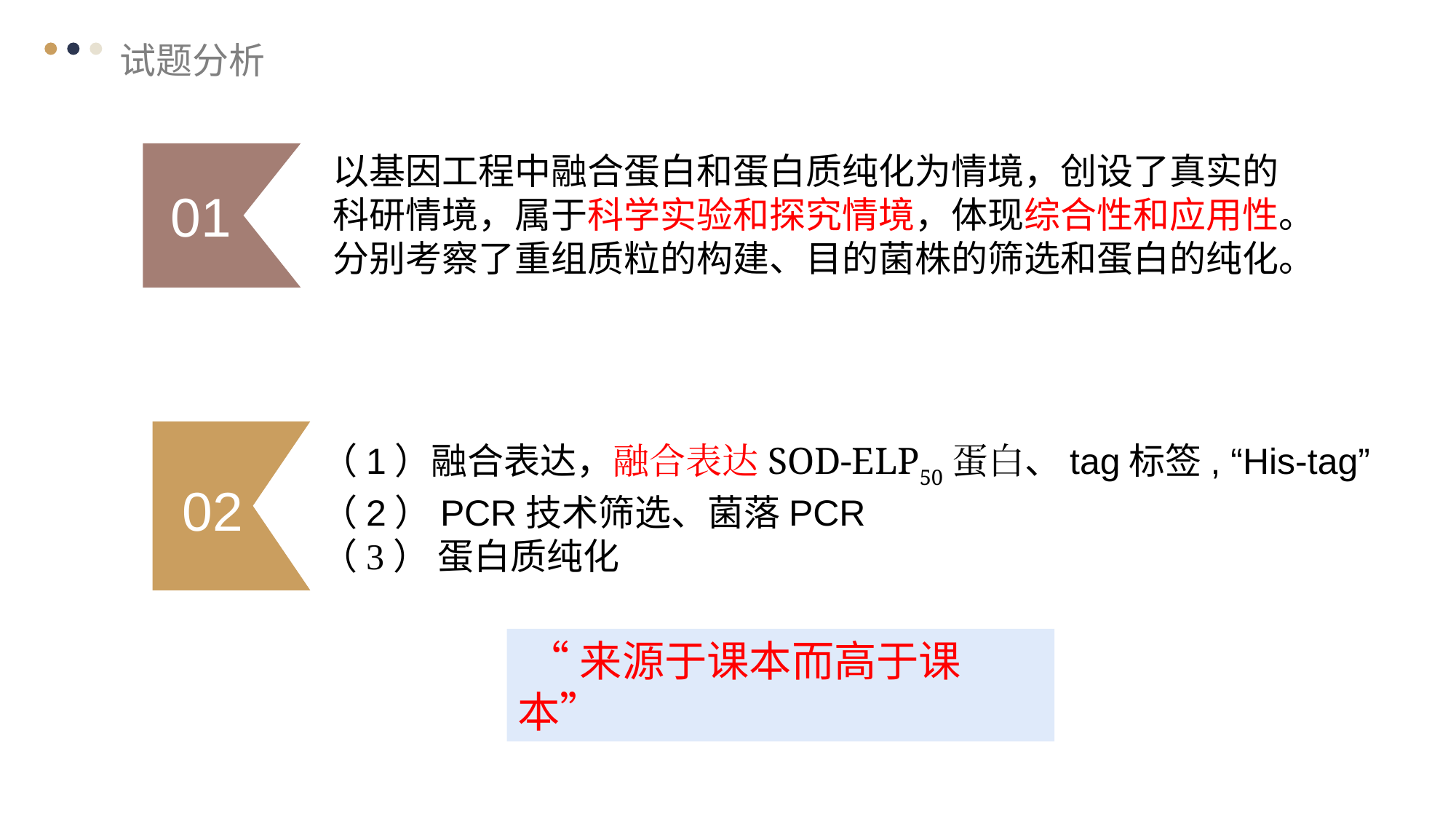

试题分析

以基因工程中融合蛋白和蛋白质纯化为情境，创设了真实的科研情境，属于科学实验和探究情境，体现综合性和应用性。分别考察了重组质粒的构建、目的菌株的筛选和蛋白的纯化。
01
04

（1）融合表达，融合表达SOD-ELP50蛋白、tag标签, “His-tag”
（2）PCR技术筛选、菌落PCR
（3） 蛋白质纯化

02
 “来源于课本而高于课本”